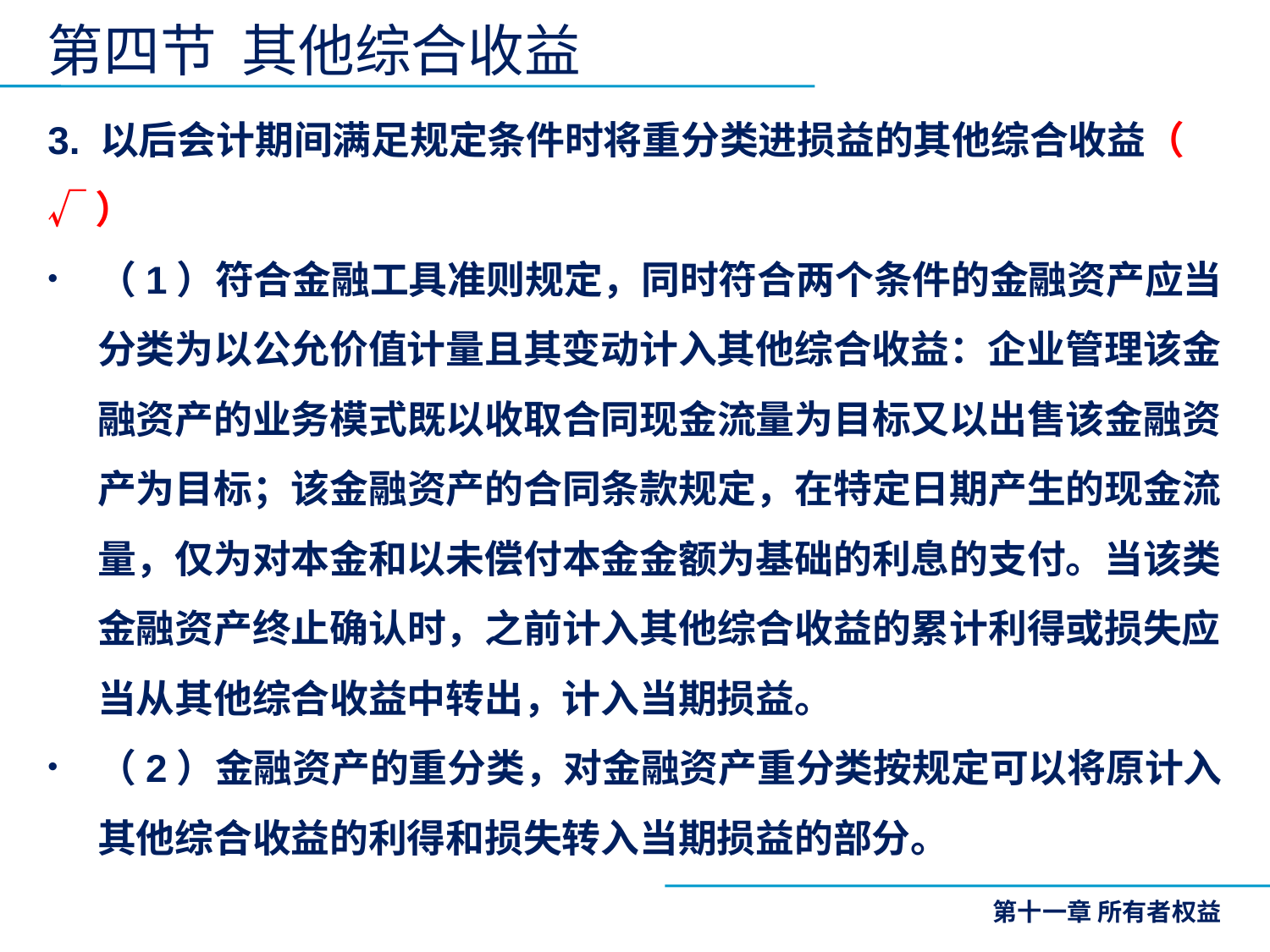

第四节  其他综合收益
3. 以后会计期间满足规定条件时将重分类进损益的其他综合收益（ √ ）
（1）符合金融工具准则规定，同时符合两个条件的金融资产应当分类为以公允价值计量且其变动计入其他综合收益：企业管理该金融资产的业务模式既以收取合同现金流量为目标又以出售该金融资产为目标；该金融资产的合同条款规定，在特定日期产生的现金流量，仅为对本金和以未偿付本金金额为基础的利息的支付。当该类金融资产终止确认时，之前计入其他综合收益的累计利得或损失应当从其他综合收益中转出，计入当期损益。
（2）金融资产的重分类，对金融资产重分类按规定可以将原计入其他综合收益的利得和损失转入当期损益的部分。